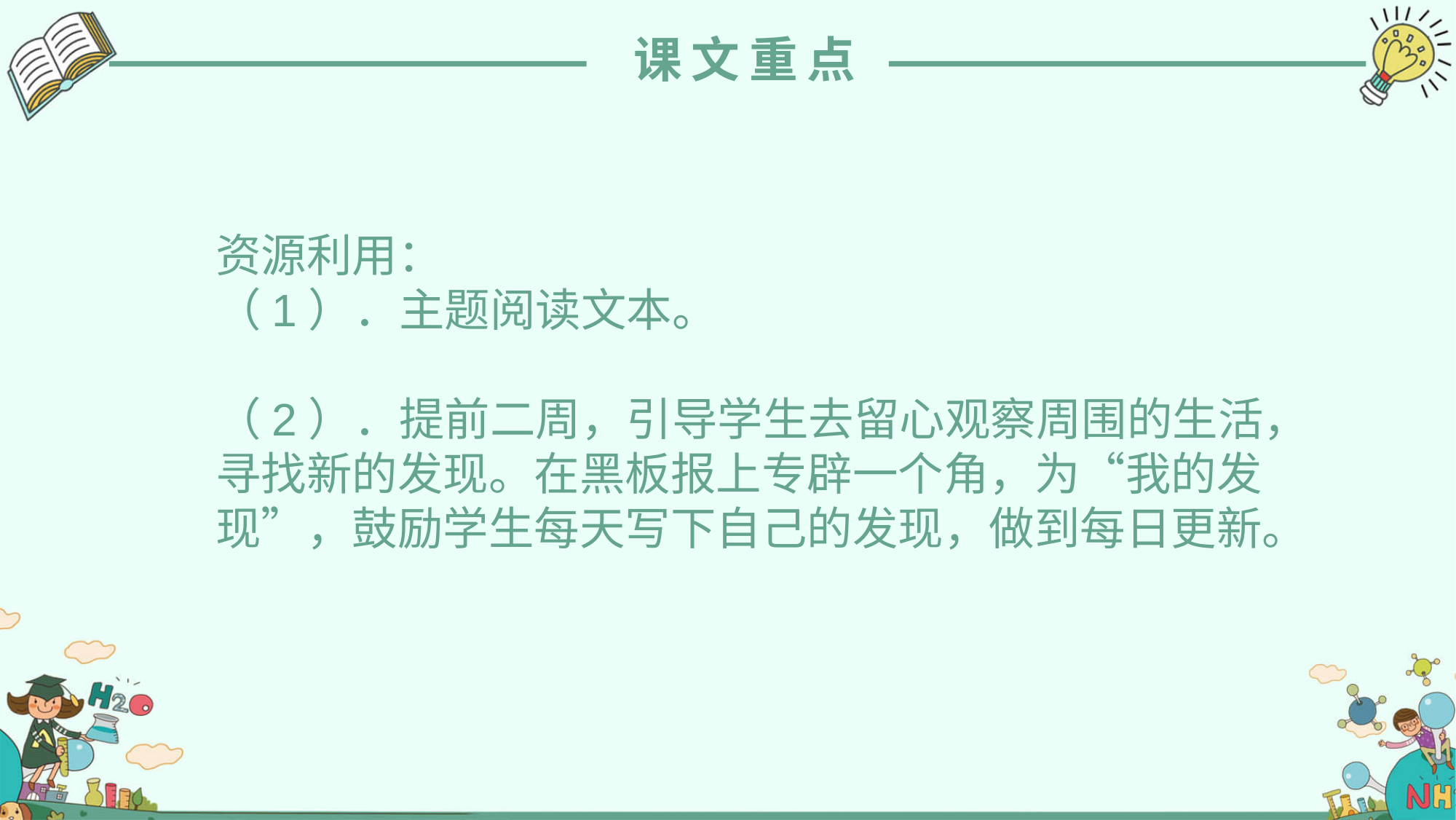

课文重点

资源利用：
（1）．主题阅读文本。
（2）．提前二周，引导学生去留心观察周围的生活，寻找新的发现。在黑板报上专辟一个角，为“我的发现”，鼓励学生每天写下自己的发现，做到每日更新。